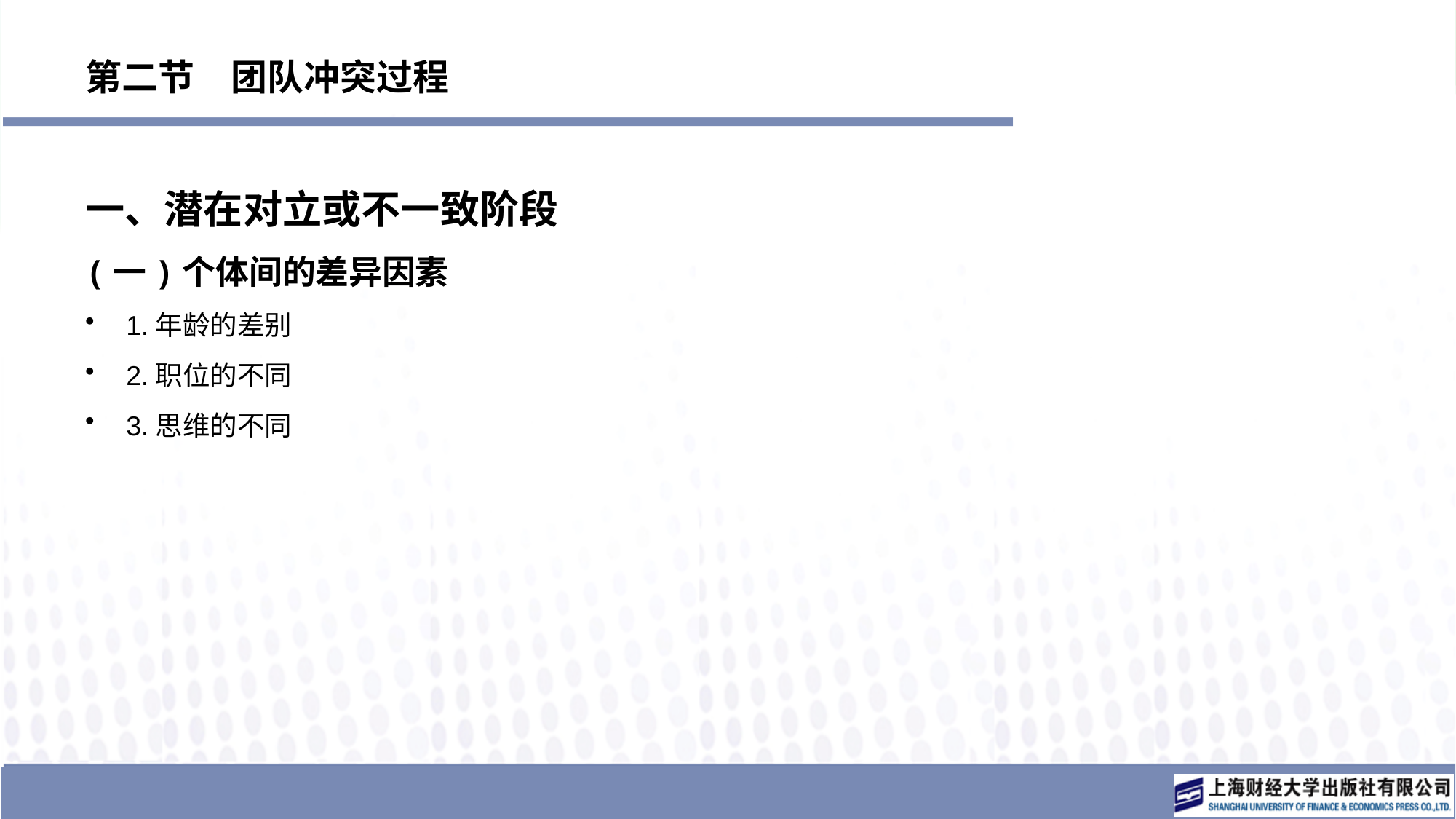

# 第二节　团队冲突过程
一、潜在对立或不一致阶段
(一)个体间的差异因素
1.年龄的差别
2.职位的不同
3.思维的不同